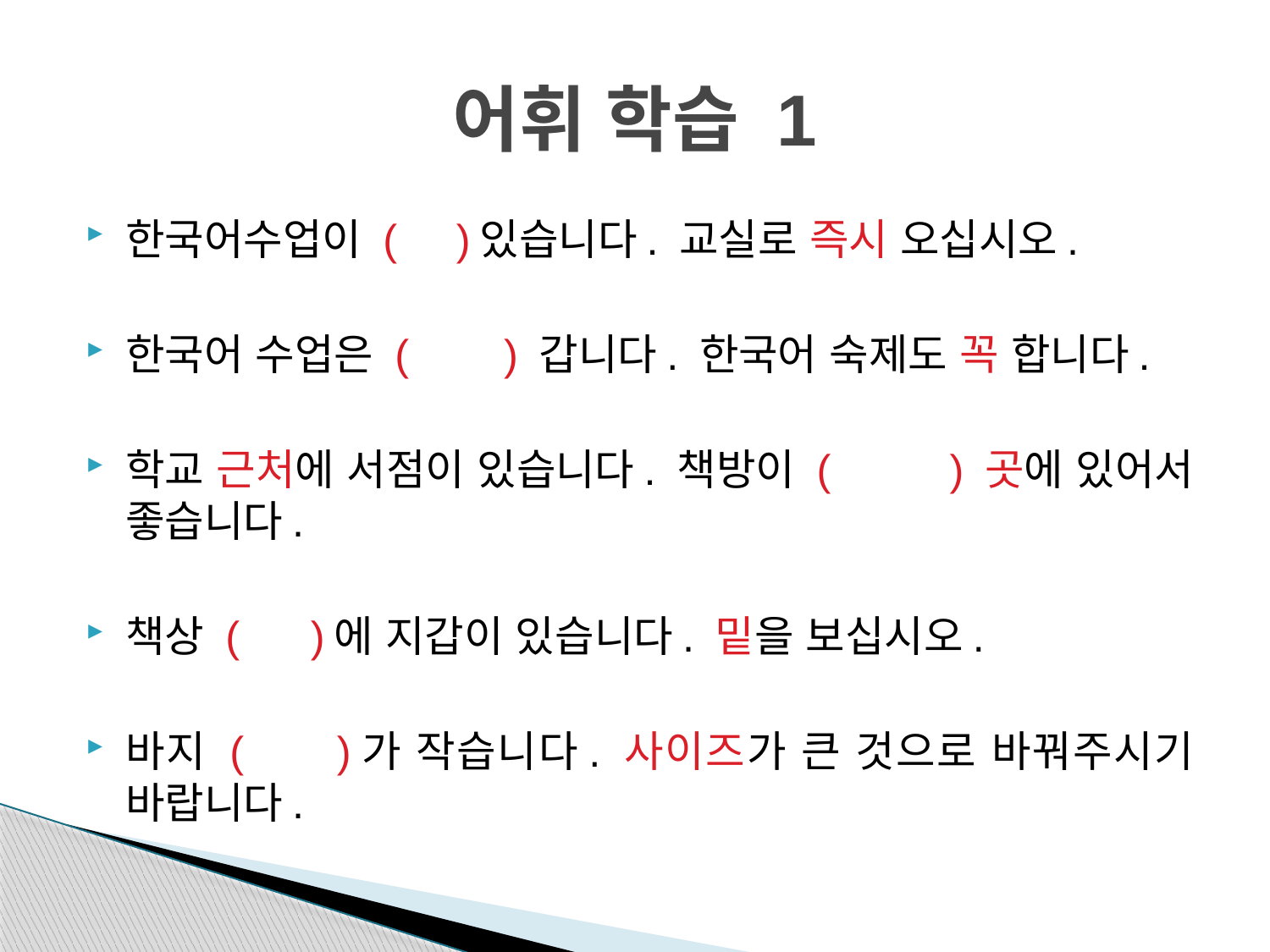

# 어휘 학습 1
한국어수업이 (     )있습니다. 교실로 즉시 오십시오.

한국어 수업은 (        ) 갑니다. 한국어 숙제도 꼭 합니다.

학교 근처에 서점이 있습니다. 책방이 (          ) 곳에 있어서 좋습니다.

책상 (      )에 지갑이 있습니다. 밑을 보십시오.

바지 (       )가 작습니다. 사이즈가 큰 것으로 바꿔주시기 바랍니다.